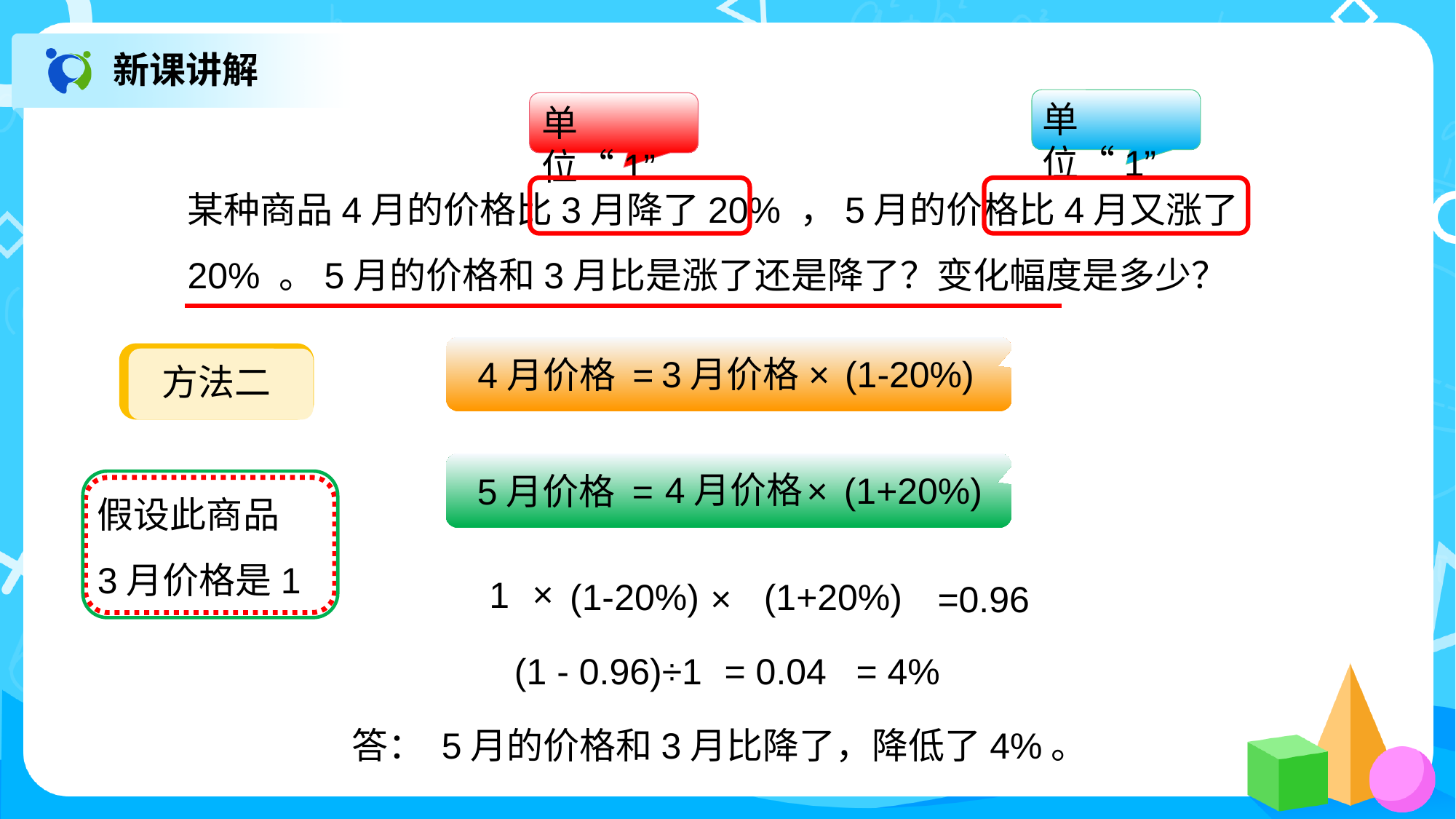

新课讲解

单位“1”

单位“1”
某种商品4月的价格比3月降了20% ，5月的价格比4月又涨了20% 。5月的价格和3月比是涨了还是降了？变化幅度是多少？

4月价格 =

方法二
3月价格
×
(1-20%)

5月价格 =
4月价格
×
(1+20%)
假设此商品
3月价格是1

×
=0.96
1
(1-20%)
(1+20%)
×
= 4%
= 0.04
(1 - 0.96)÷1
答： 5月的价格和3月比降了，降低了4%。